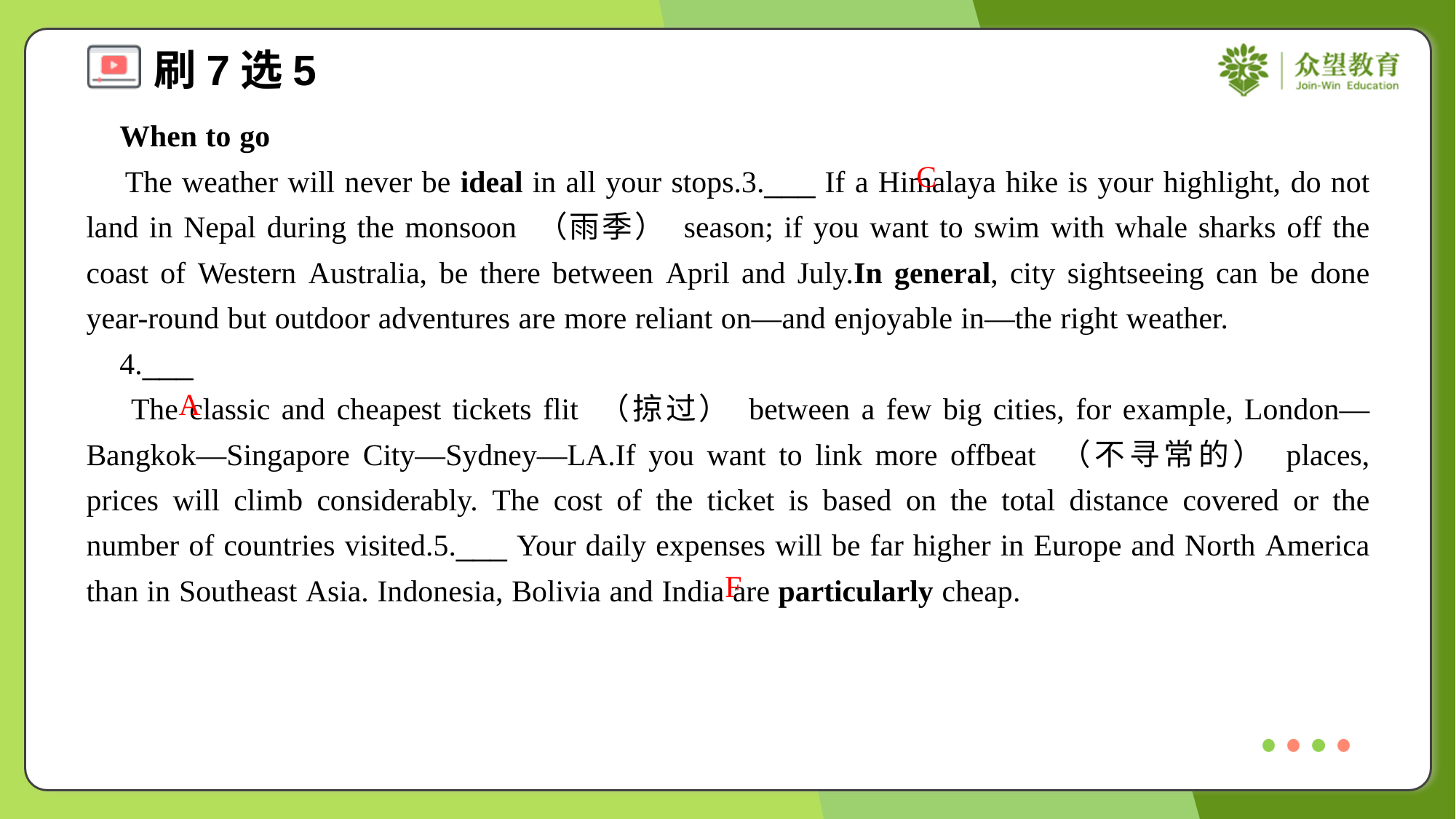

When to go
    The weather will never be ideal in all your stops.3.___ If a Himalaya hike is your highlight, do not land in Nepal during the monsoon （雨季） season; if you want to swim with whale sharks off the coast of Western Australia, be there between April and July.In general, city sightseeing can be done year-round but outdoor adventures are more reliant on—and enjoyable in—the right weather.
    4.___
    The classic and cheapest tickets flit （掠过） between a few big cities, for example, London—Bangkok—Singapore City—Sydney—LA.If you want to link more offbeat （不寻常的） places, prices will climb considerably. The cost of the ticket is based on the total distance covered or the number of countries visited.5.___ Your daily expenses will be far higher in Europe and North America than in Southeast Asia. Indonesia, Bolivia and India are particularly cheap.
C
A
F